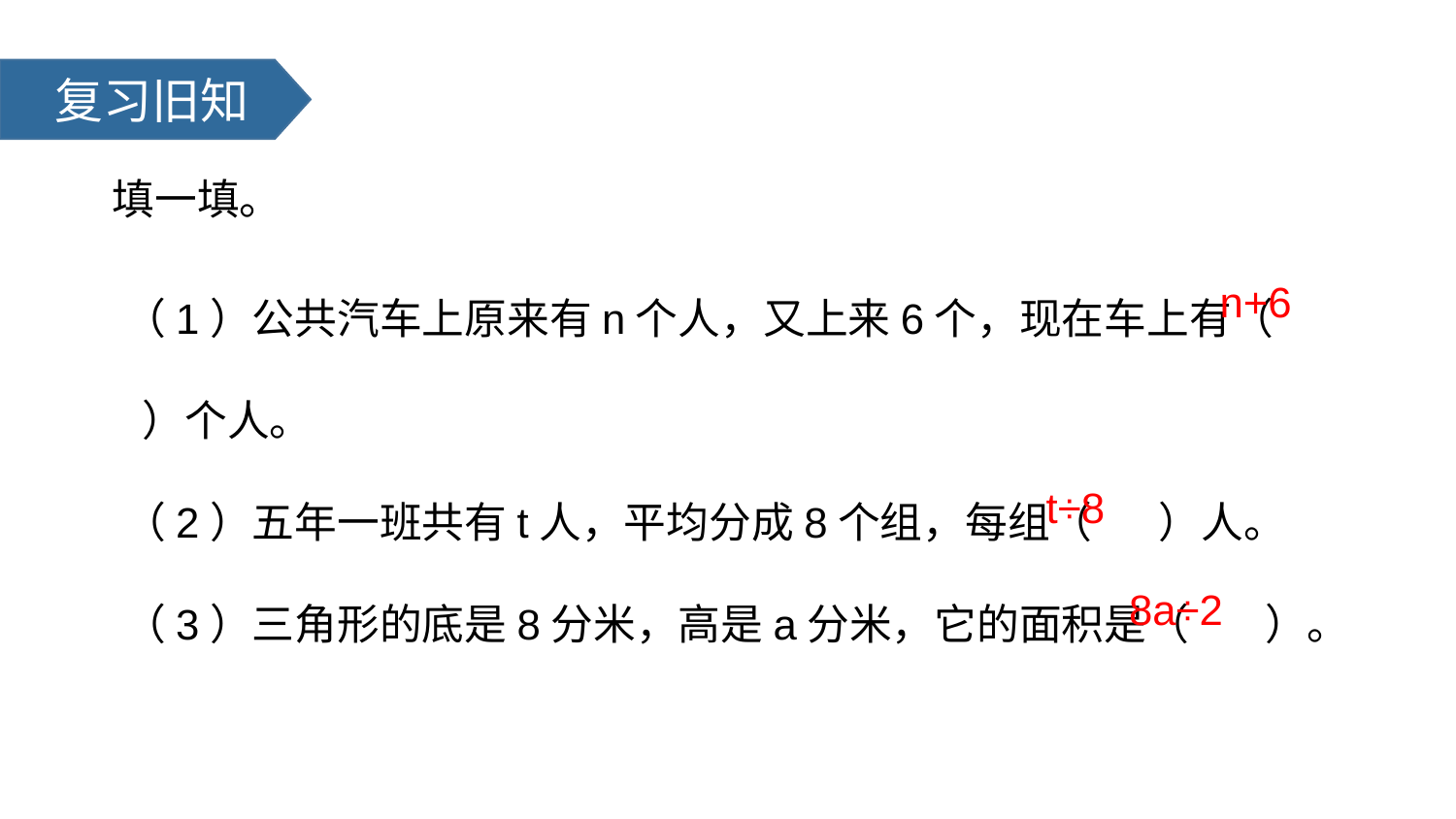

复习旧知
填一填。
（1）公共汽车上原来有n个人，又上来6个，现在车上有（       ）个人。
（2）五年一班共有t人，平均分成8个组，每组（       ）人。
（3）三角形的底是8分米，高是a分米，它的面积是（        ）。
n+6
t÷8
8a÷2